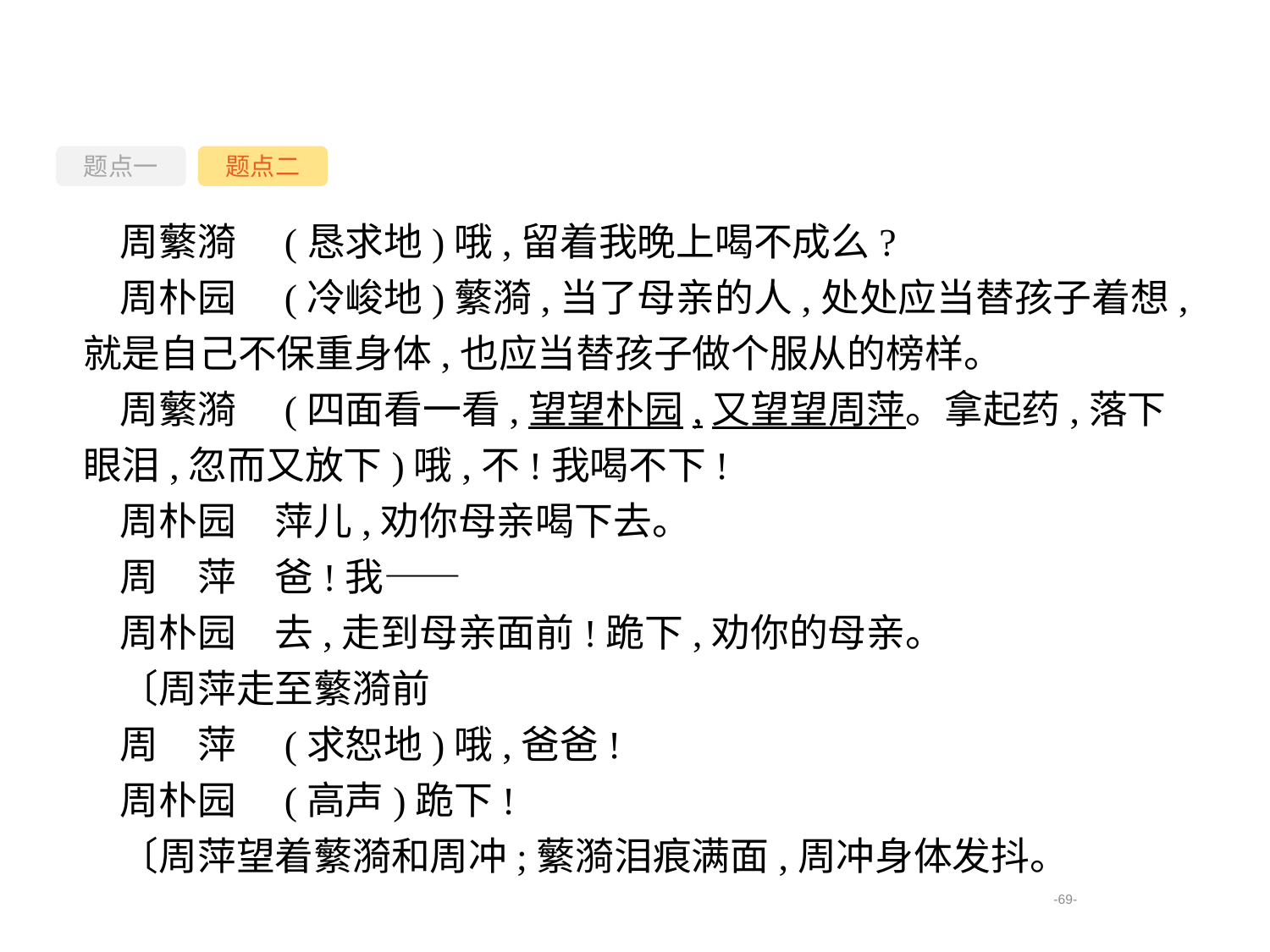

题点一
题点二
周蘩漪　(恳求地)哦,留着我晚上喝不成么?
周朴园　(冷峻地)蘩漪,当了母亲的人,处处应当替孩子着想,就是自己不保重身体,也应当替孩子做个服从的榜样。
周蘩漪　(四面看一看,望望朴园,又望望周萍。拿起药,落下眼泪,忽而又放下)哦,不!我喝不下!
周朴园　萍儿,劝你母亲喝下去。
周　萍　爸!我——
周朴园　去,走到母亲面前!跪下,劝你的母亲。
〔周萍走至蘩漪前
周　萍　(求恕地)哦,爸爸!
周朴园　(高声)跪下!
〔周萍望着蘩漪和周冲;蘩漪泪痕满面,周冲身体发抖。
-69-